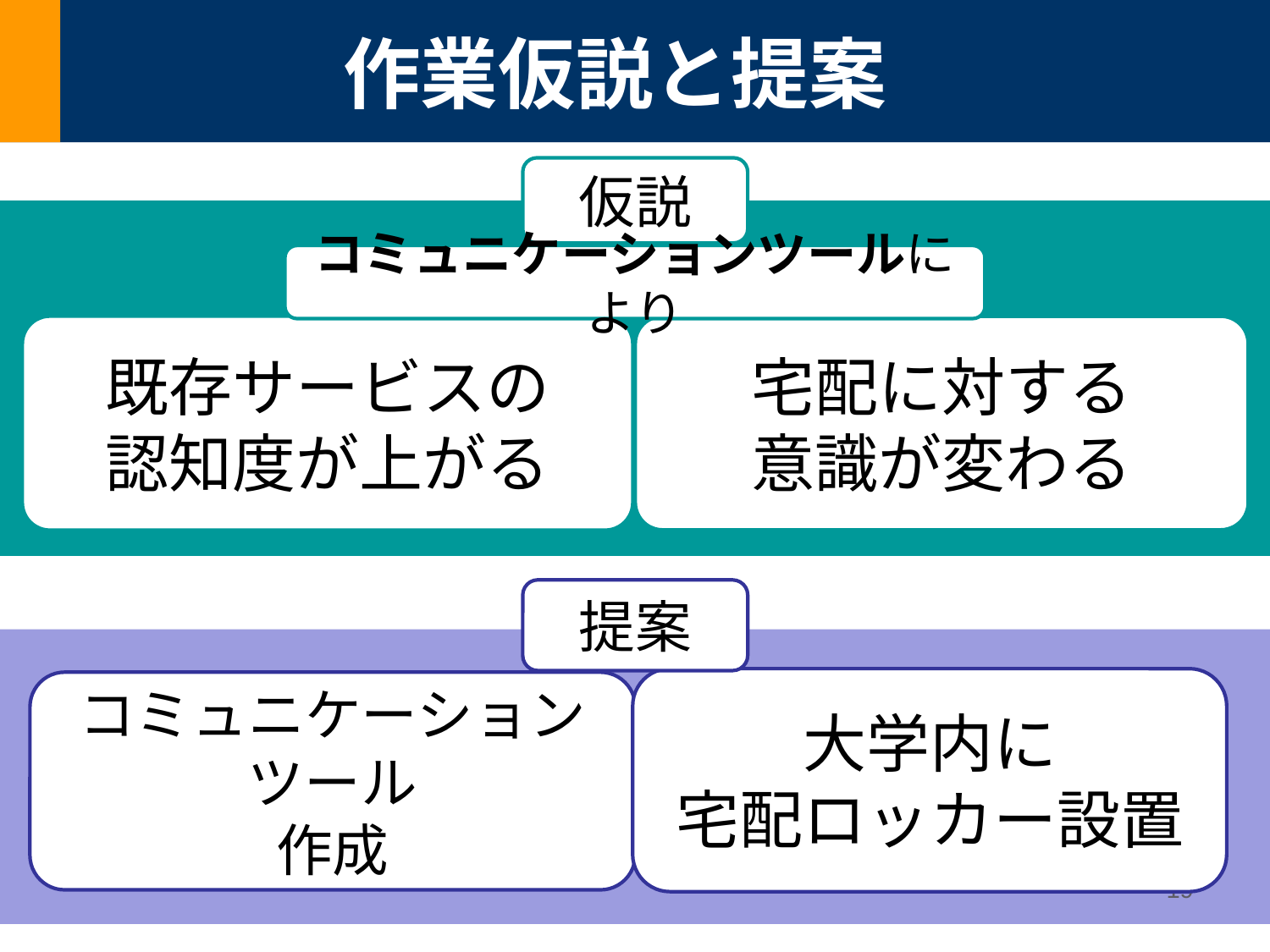

# 作業仮説と提案

仮説

コミュニケーションツールにより
既存サービスの
認知度が上がる
宅配に対する
意識が変わる
提案

大学内に
宅配ロッカー設置
コミュニケーションツール
作成
19